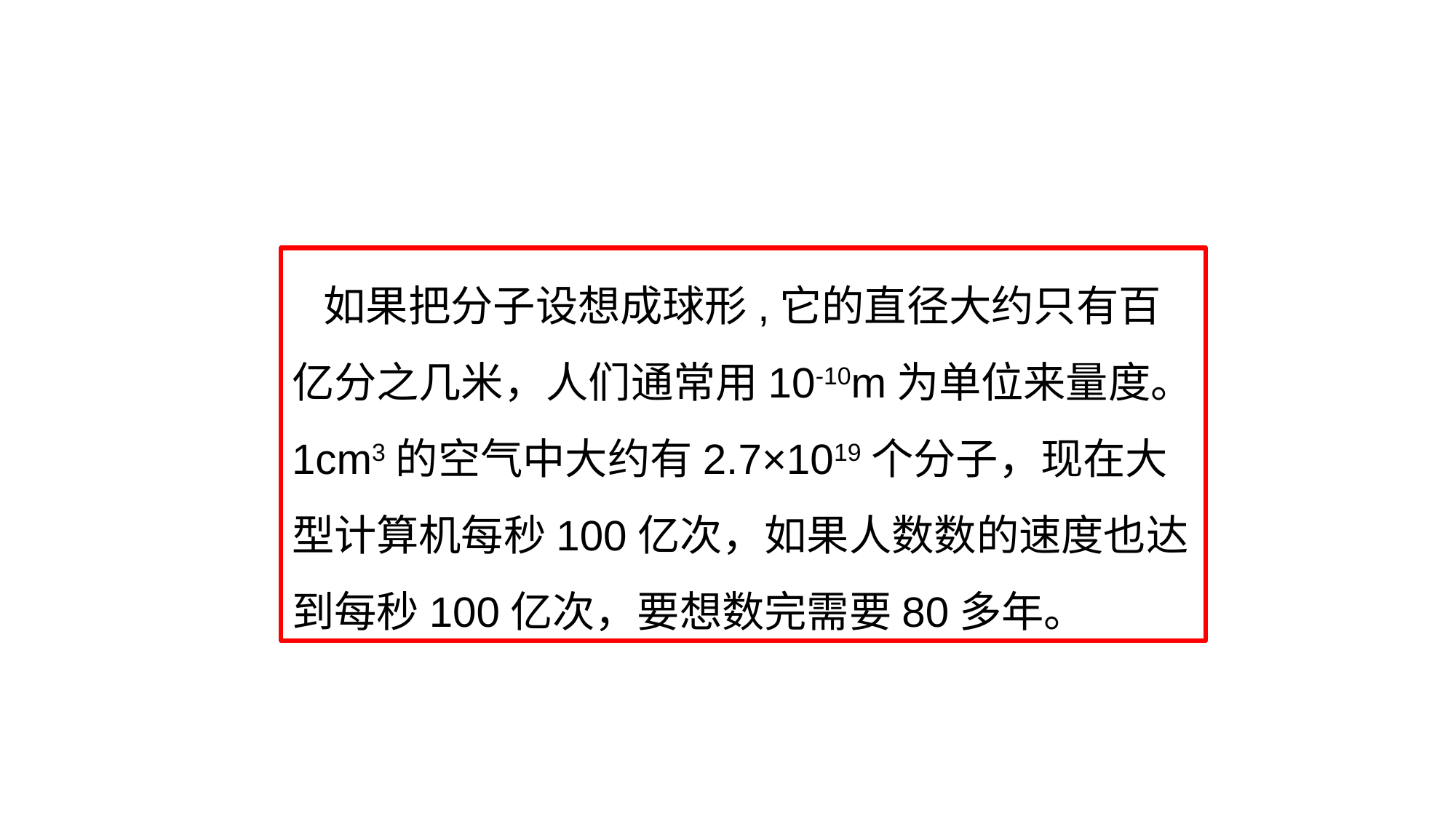

如果把分子设想成球形,它的直径大约只有百亿分之几米，人们通常用10-10m为单位来量度。1cm3的空气中大约有2.7×1019个分子，现在大型计算机每秒100亿次，如果人数数的速度也达到每秒100亿次，要想数完需要80多年。